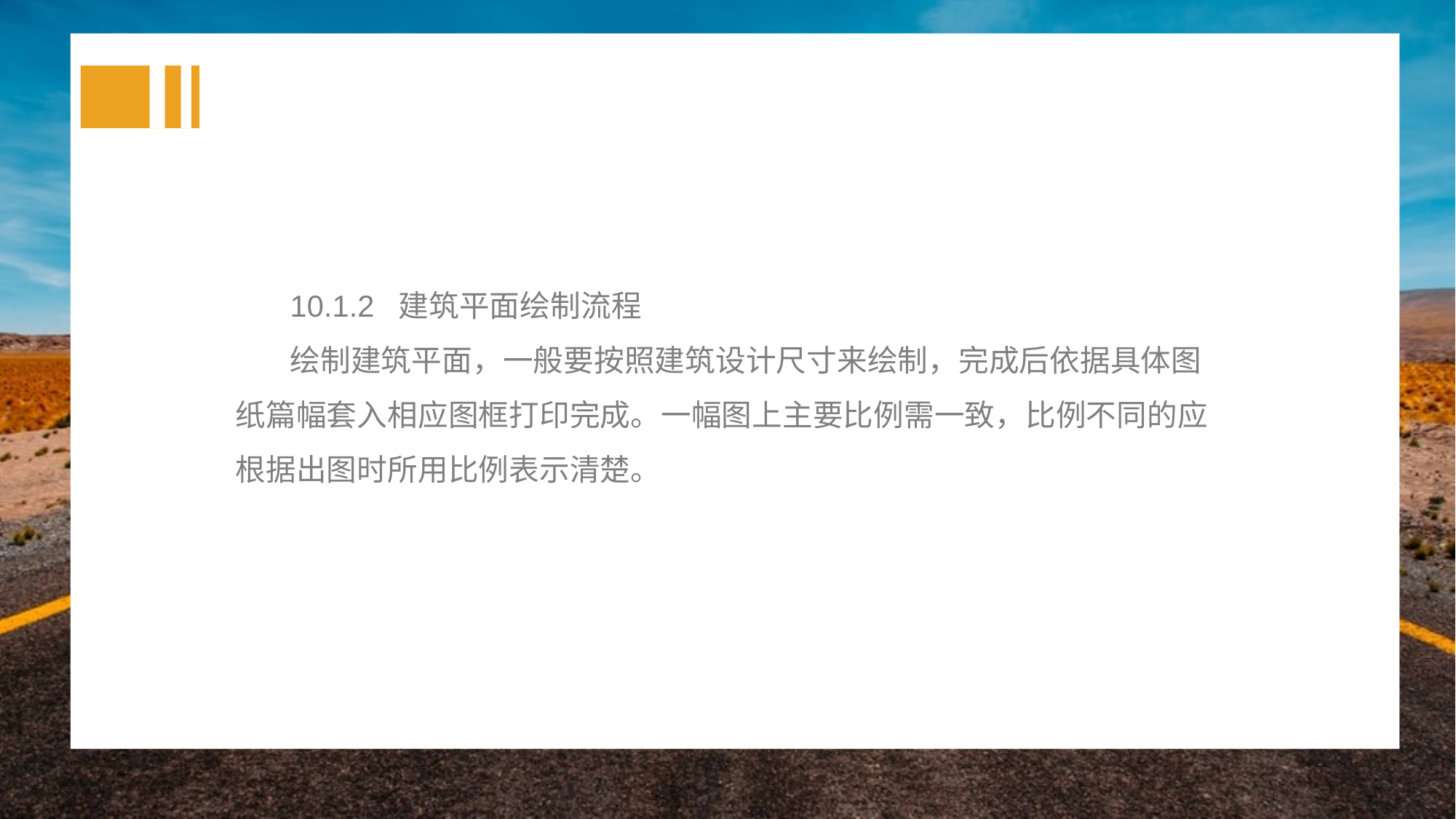

10.1.2  建筑平面绘制流程
绘制建筑平面，一般要按照建筑设计尺寸来绘制，完成后依据具体图纸篇幅套入相应图框打印完成。一幅图上主要比例需一致，比例不同的应根据出图时所用比例表示清楚。